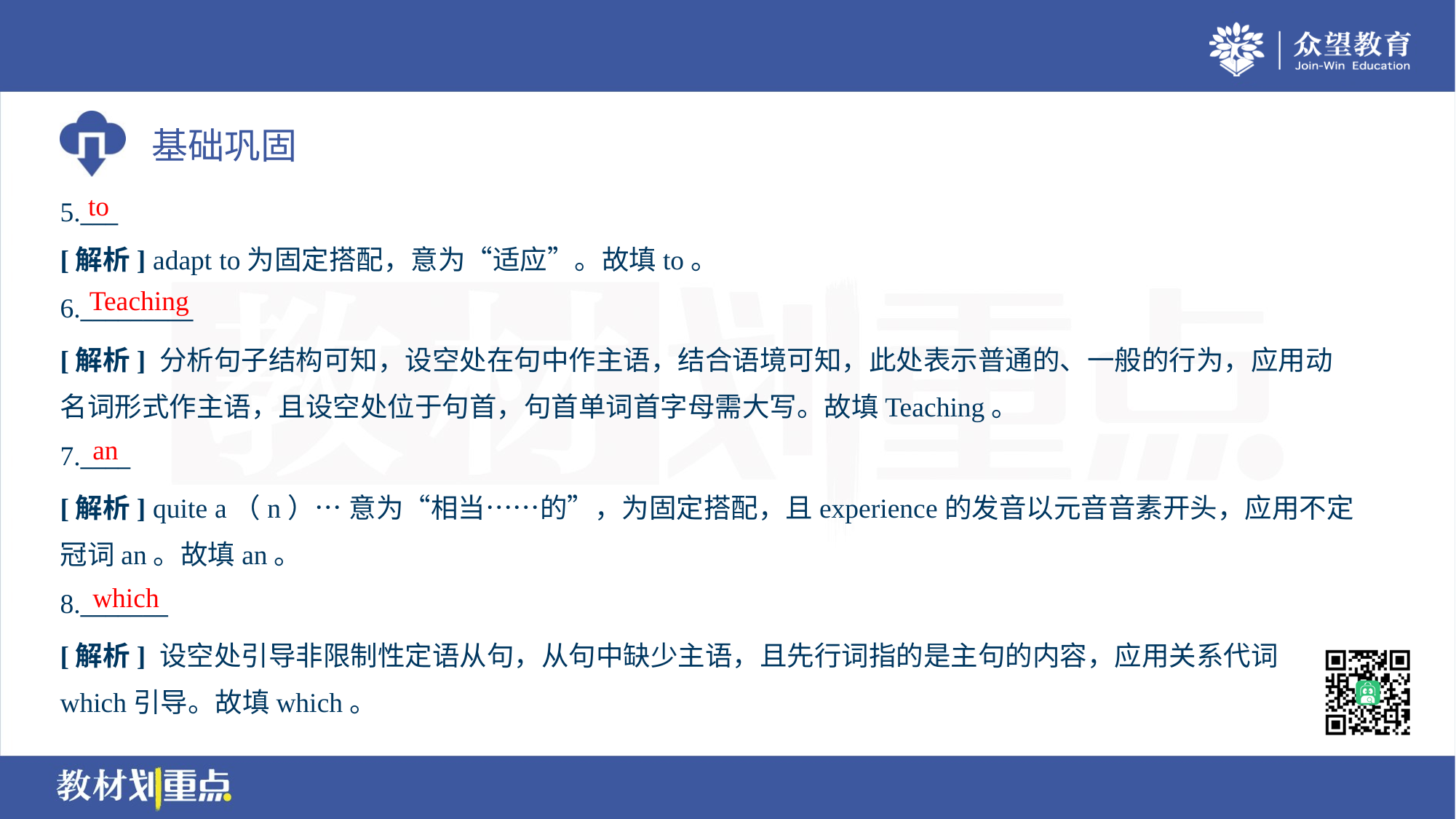

to
5.___
[解析] adapt to为固定搭配，意为“适应”。故填to。
Teaching
6._________
[解析] 分析句子结构可知，设空处在句中作主语，结合语境可知，此处表示普通的、一般的行为，应用动
名词形式作主语，且设空处位于句首，句首单词首字母需大写。故填Teaching。
an
7.____
[解析] quite a（n）… 意为“相当……的”，为固定搭配，且experience的发音以元音音素开头，应用不定
冠词an。故填an。
which
8._______
[解析] 设空处引导非限制性定语从句，从句中缺少主语，且先行词指的是主句的内容，应用关系代词
which引导。故填which。